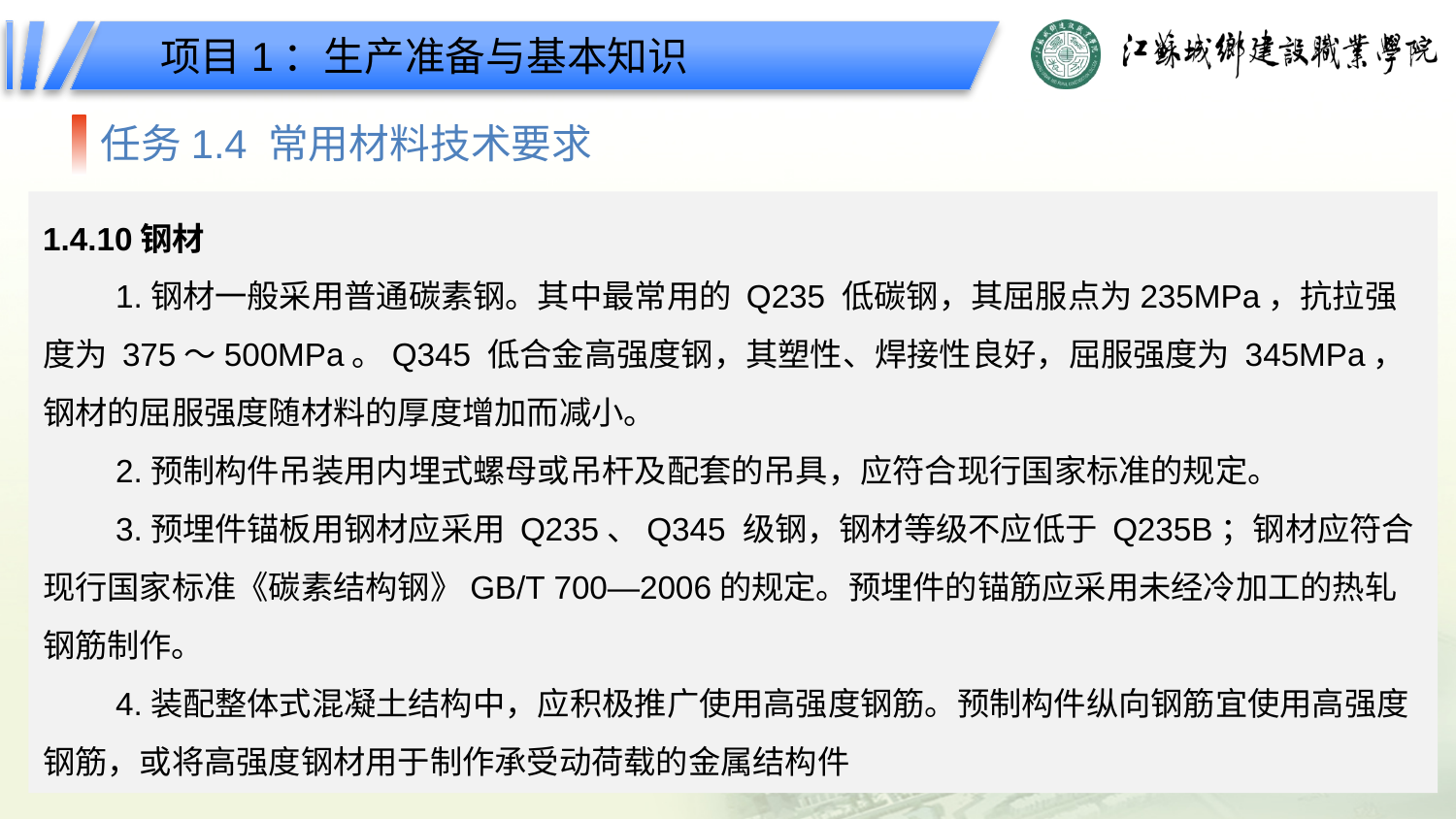

项目1：生产准备与基本知识
任务1.4 常用材料技术要求

1.4.10钢材
1.钢材一般采用普通碳素钢。其中最常用的 Q235 低碳钢，其屈服点为235MPa，抗拉强度为 375～500MPa。Q345 低合金高强度钢，其塑性、焊接性良好，屈服强度为 345MPa，钢材的屈服强度随材料的厚度增加而减小。
2.预制构件吊装用内埋式螺母或吊杆及配套的吊具，应符合现行国家标准的规定。
3.预埋件锚板用钢材应采用 Q235、Q345 级钢，钢材等级不应低于 Q235B；钢材应符合现行国家标准《碳素结构钢》GB/T 700—2006的规定。预埋件的锚筋应采用未经冷加工的热轧钢筋制作。
4.装配整体式混凝土结构中，应积极推广使用高强度钢筋。预制构件纵向钢筋宜使用高强度钢筋，或将高强度钢材用于制作承受动荷载的金属结构件